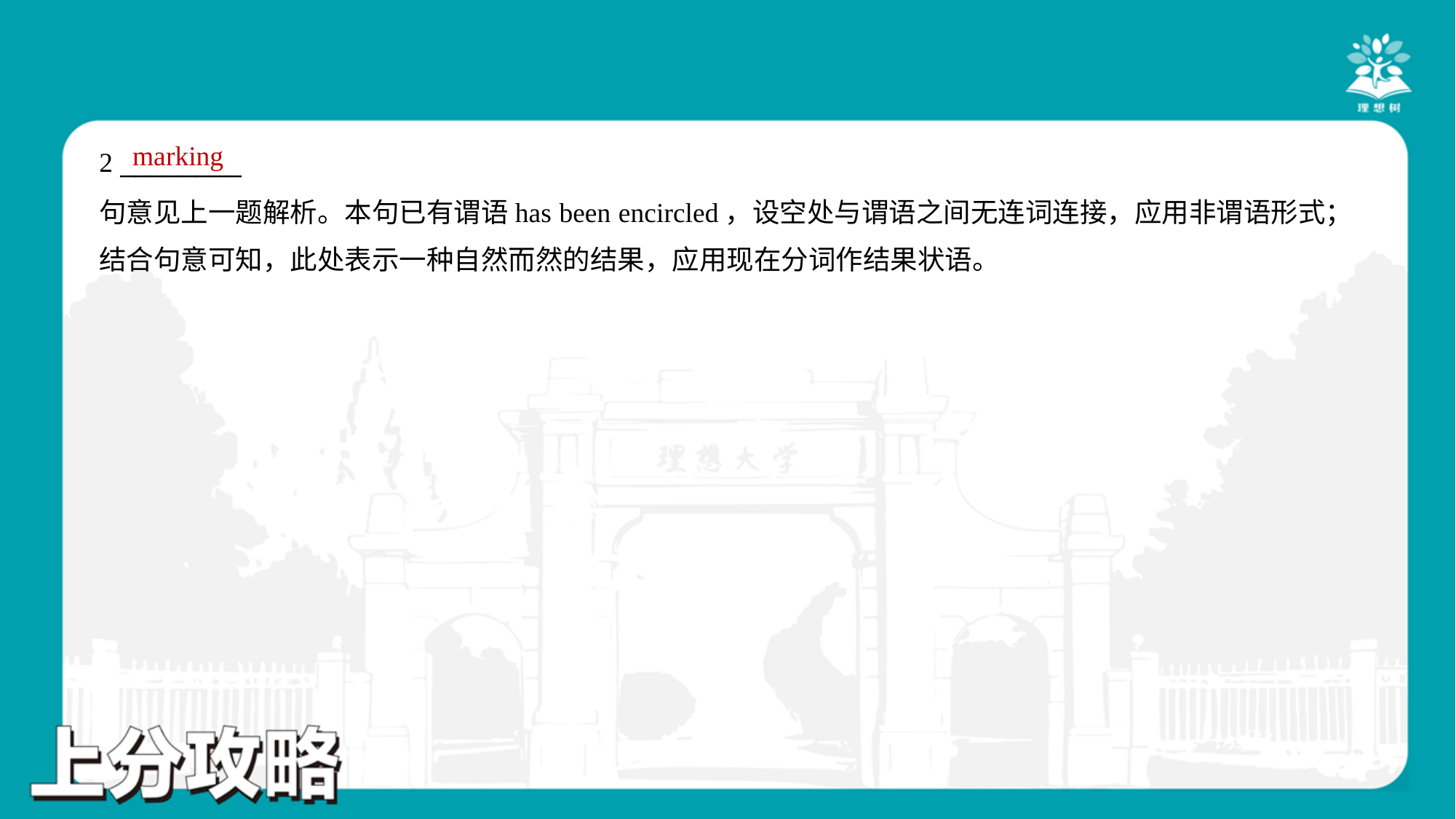

marking
2 ________
句意见上一题解析。本句已有谓语has been encircled，设空处与谓语之间无连词连接，应用非谓语形式；
结合句意可知，此处表示一种自然而然的结果，应用现在分词作结果状语。